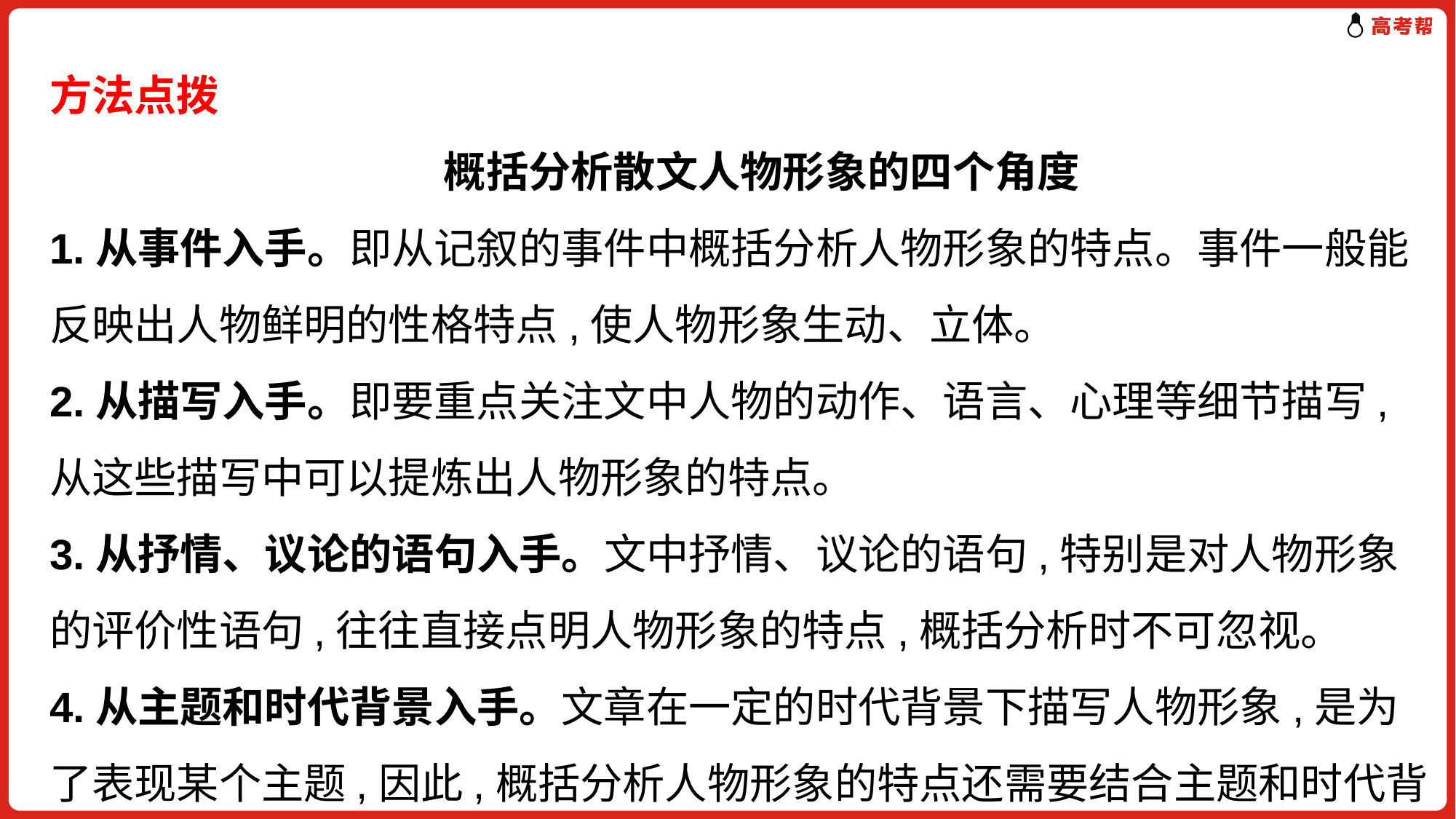

方法点拨
　概括分析散文人物形象的四个角度
1.从事件入手。即从记叙的事件中概括分析人物形象的特点。事件一般能反映出人物鲜明的性格特点,使人物形象生动、立体。
2.从描写入手。即要重点关注文中人物的动作、语言、心理等细节描写,从这些描写中可以提炼出人物形象的特点。
3.从抒情、议论的语句入手。文中抒情、议论的语句,特别是对人物形象的评价性语句,往往直接点明人物形象的特点,概括分析时不可忽视。
4.从主题和时代背景入手。文章在一定的时代背景下描写人物形象,是为了表现某个主题,因此,概括分析人物形象的特点还需要结合主题和时代背景。